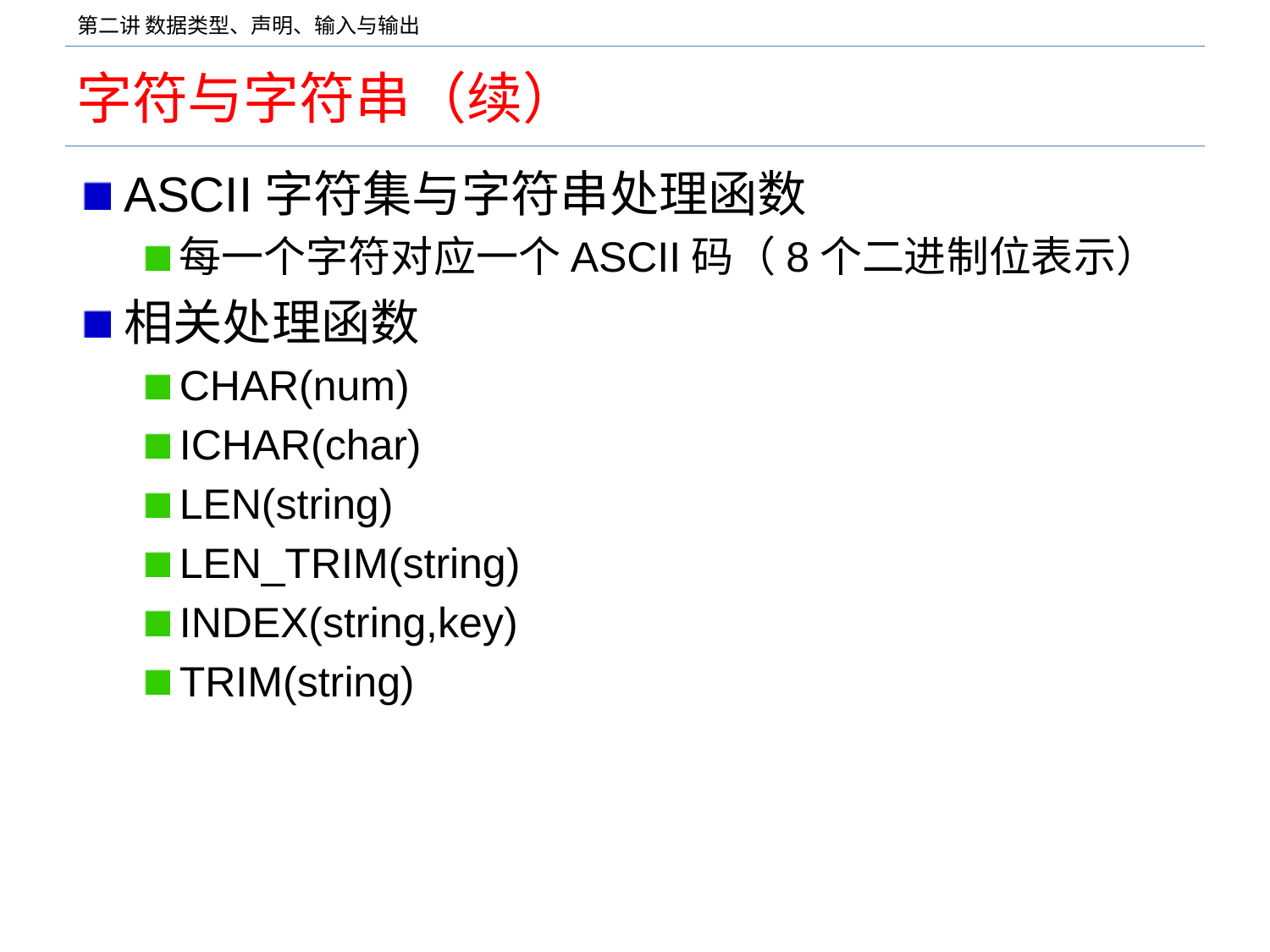

# 字符与字符串（续）
ASCII字符集与字符串处理函数
每一个字符对应一个ASCII码（8个二进制位表示）
相关处理函数
CHAR(num)
ICHAR(char)
LEN(string)
LEN_TRIM(string)
INDEX(string,key)
TRIM(string)